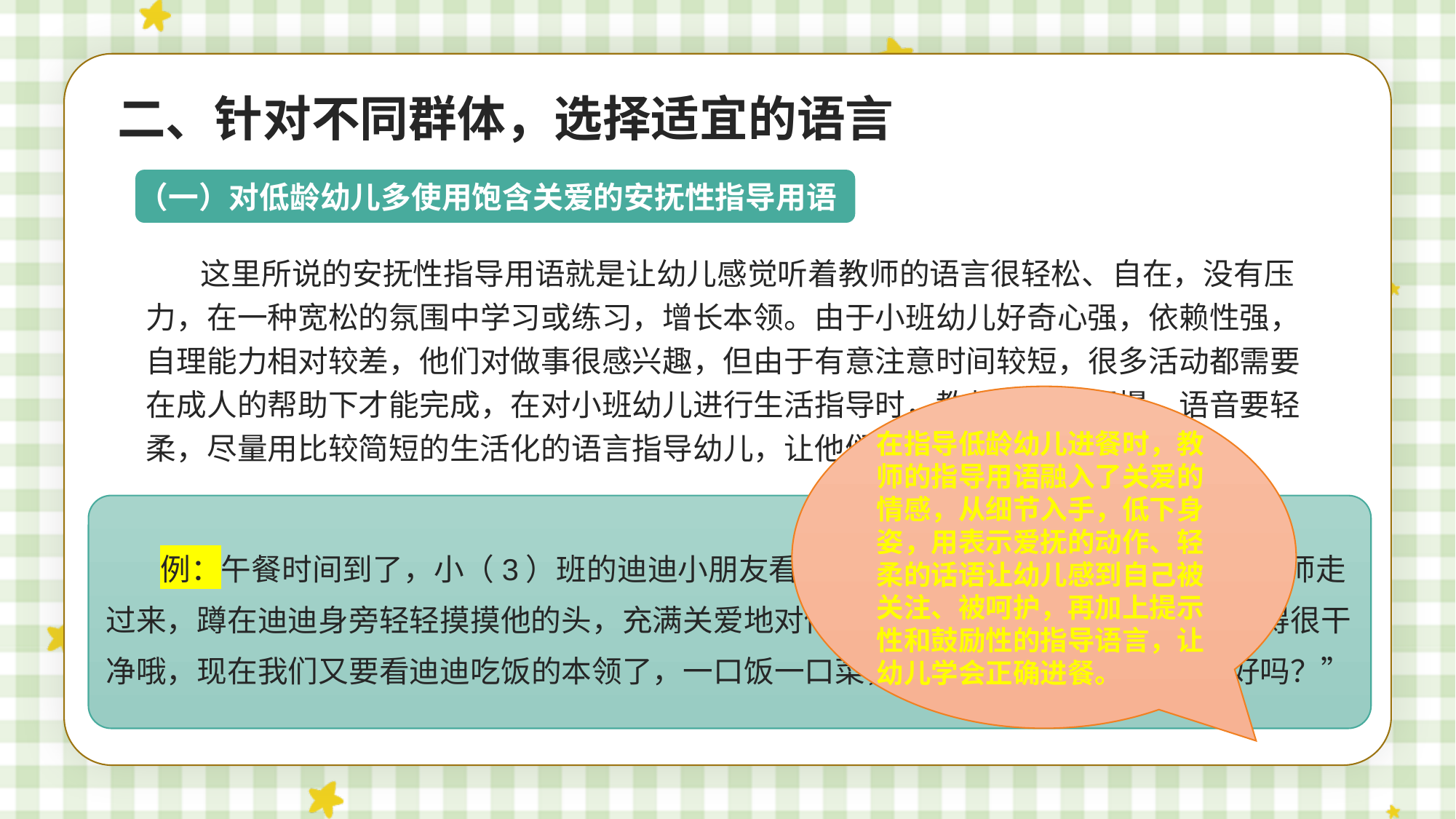

二、针对不同群体，选择适宜的语言
（一）对低龄幼儿多使用饱含关爱的安抚性指导用语
这里所说的安抚性指导用语就是让幼儿感觉听着教师的语言很轻松、自在，没有压力，在一种宽松的氛围中学习或练习，增长本领。由于小班幼儿好奇心强，依赖性强，自理能力相对较差，他们对做事很感兴趣，但由于有意注意时间较短，很多活动都需要在成人的帮助下才能完成，在对小班幼儿进行生活指导时，教师的语速要慢，语音要轻柔，尽量用比较简短的生活化的语言指导幼儿，让他们听得懂，能接受，会操作。
在指导低龄幼儿进餐时，教师的指导用语融入了关爱的情感，从细节入手，低下身
姿，用表示爱抚的动作、轻柔的话语让幼儿感到自己被关注、被呵护，再加上提示性和鼓励性的指导语言，让幼儿学会正确进餐。
例：午餐时间到了，小（3）班的迪迪小朋友看着桌上的饭菜又开始低声哭泣。杨老师走过来，蹲在迪迪身旁轻轻摸摸他的头，充满关爱地对他说：“老师看见迪迪刚才小手洗得很干净哦，现在我们又要看迪迪吃饭的本领了，一口饭一口菜，迪迪把食物都吃到肚子里好吗？”